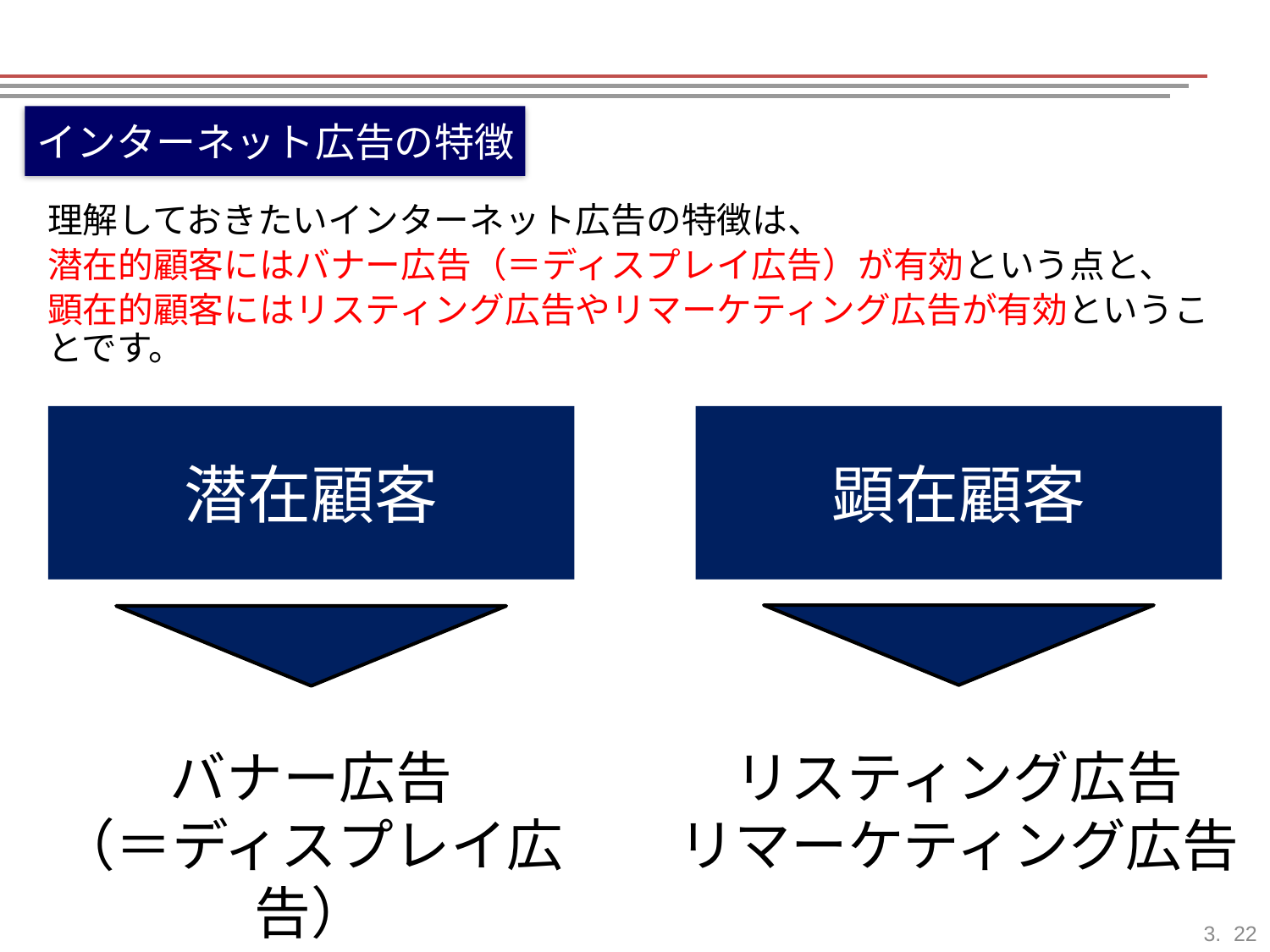

インターネット広告の特徴
理解しておきたいインターネット広告の特徴は、
潜在的顧客にはバナー広告（＝ディスプレイ広告）が有効という点と、
顕在的顧客にはリスティング広告やリマーケティング広告が有効ということです。

潜在顧客

顕在顧客

バナー広告
（＝ディスプレイ広告）
リスティング広告
リマーケティング広告
22